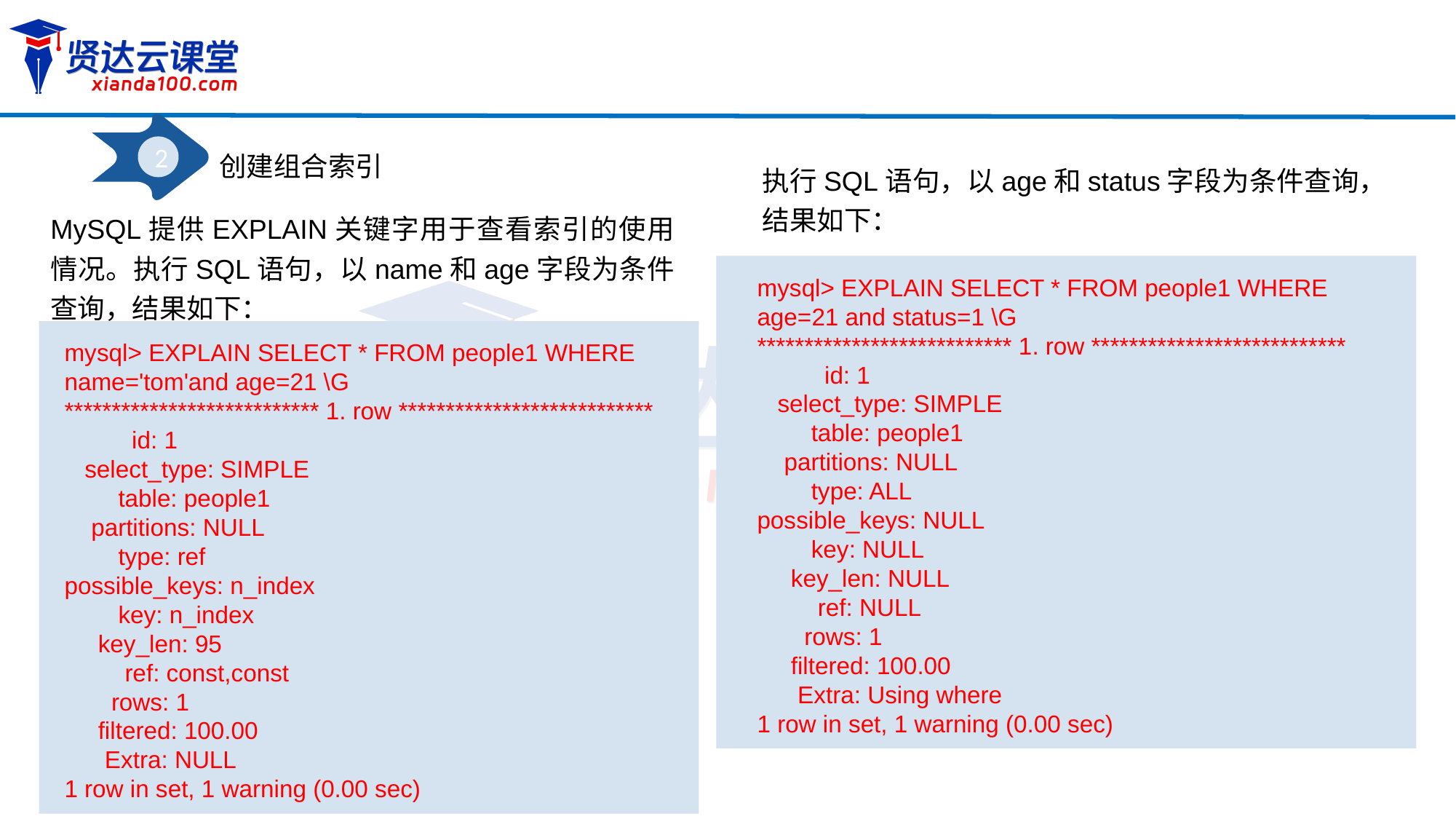

2
创建组合索引
执行SQL语句，以age和status字段为条件查询，结果如下：
MySQL提供EXPLAIN关键字用于查看索引的使用情况。执行SQL语句，以name和age字段为条件查询，结果如下：

mysql> EXPLAIN SELECT * FROM people1 WHERE age=21 and status=1 \G
*************************** 1. row ***************************
          id: 1
   select_type: SIMPLE
        table: people1
    partitions: NULL
        type: ALL
possible_keys: NULL
        key: NULL
     key_len: NULL
         ref: NULL
       rows: 1
     filtered: 100.00
      Extra: Using where
1 row in set, 1 warning (0.00 sec)

mysql> EXPLAIN SELECT * FROM people1 WHERE name='tom'and age=21 \G
*************************** 1. row ***************************
          id: 1
   select_type: SIMPLE
        table: people1
    partitions: NULL
        type: ref
possible_keys: n_index
        key: n_index
     key_len: 95
         ref: const,const
       rows: 1
     filtered: 100.00
      Extra: NULL
1 row in set, 1 warning (0.00 sec)